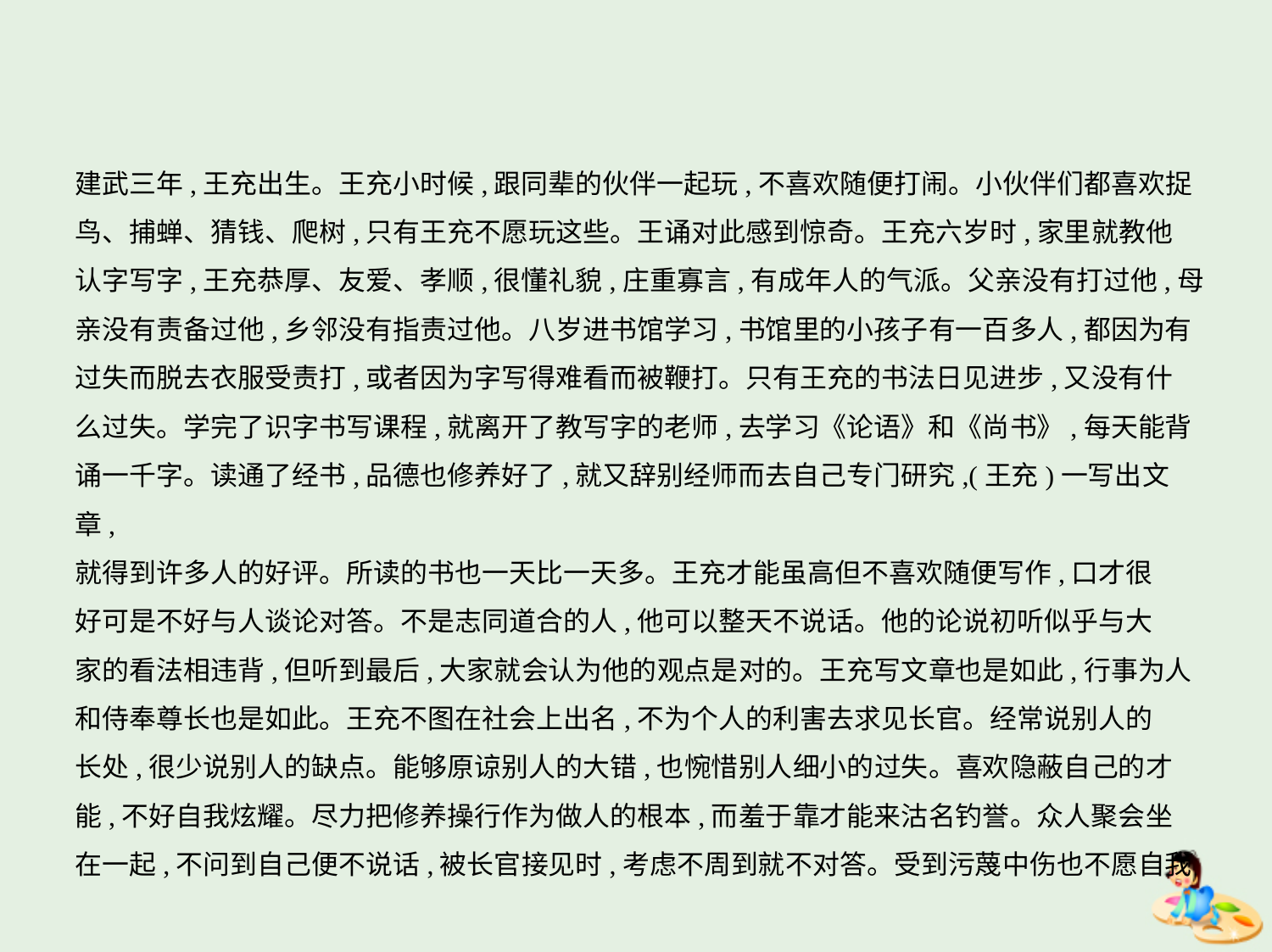

建武三年,王充出生。王充小时候,跟同辈的伙伴一起玩,不喜欢随便打闹。小伙伴们都喜欢捉
鸟、捕蝉、猜钱、爬树,只有王充不愿玩这些。王诵对此感到惊奇。王充六岁时,家里就教他
认字写字,王充恭厚、友爱、孝顺,很懂礼貌,庄重寡言,有成年人的气派。父亲没有打过他,母
亲没有责备过他,乡邻没有指责过他。八岁进书馆学习,书馆里的小孩子有一百多人,都因为有
过失而脱去衣服受责打,或者因为字写得难看而被鞭打。只有王充的书法日见进步,又没有什
么过失。学完了识字书写课程,就离开了教写字的老师,去学习《论语》和《尚书》,每天能背
诵一千字。读通了经书,品德也修养好了,就又辞别经师而去自己专门研究,(王充)一写出文章,
就得到许多人的好评。所读的书也一天比一天多。王充才能虽高但不喜欢随便写作,口才很
好可是不好与人谈论对答。不是志同道合的人,他可以整天不说话。他的论说初听似乎与大
家的看法相违背,但听到最后,大家就会认为他的观点是对的。王充写文章也是如此,行事为人
和侍奉尊长也是如此。王充不图在社会上出名,不为个人的利害去求见长官。经常说别人的
长处,很少说别人的缺点。能够原谅别人的大错,也惋惜别人细小的过失。喜欢隐蔽自己的才
能,不好自我炫耀。尽力把修养操行作为做人的根本,而羞于靠才能来沽名钓誉。众人聚会坐
在一起,不问到自己便不说话,被长官接见时,考虑不周到就不对答。受到污蔑中伤也不愿自我